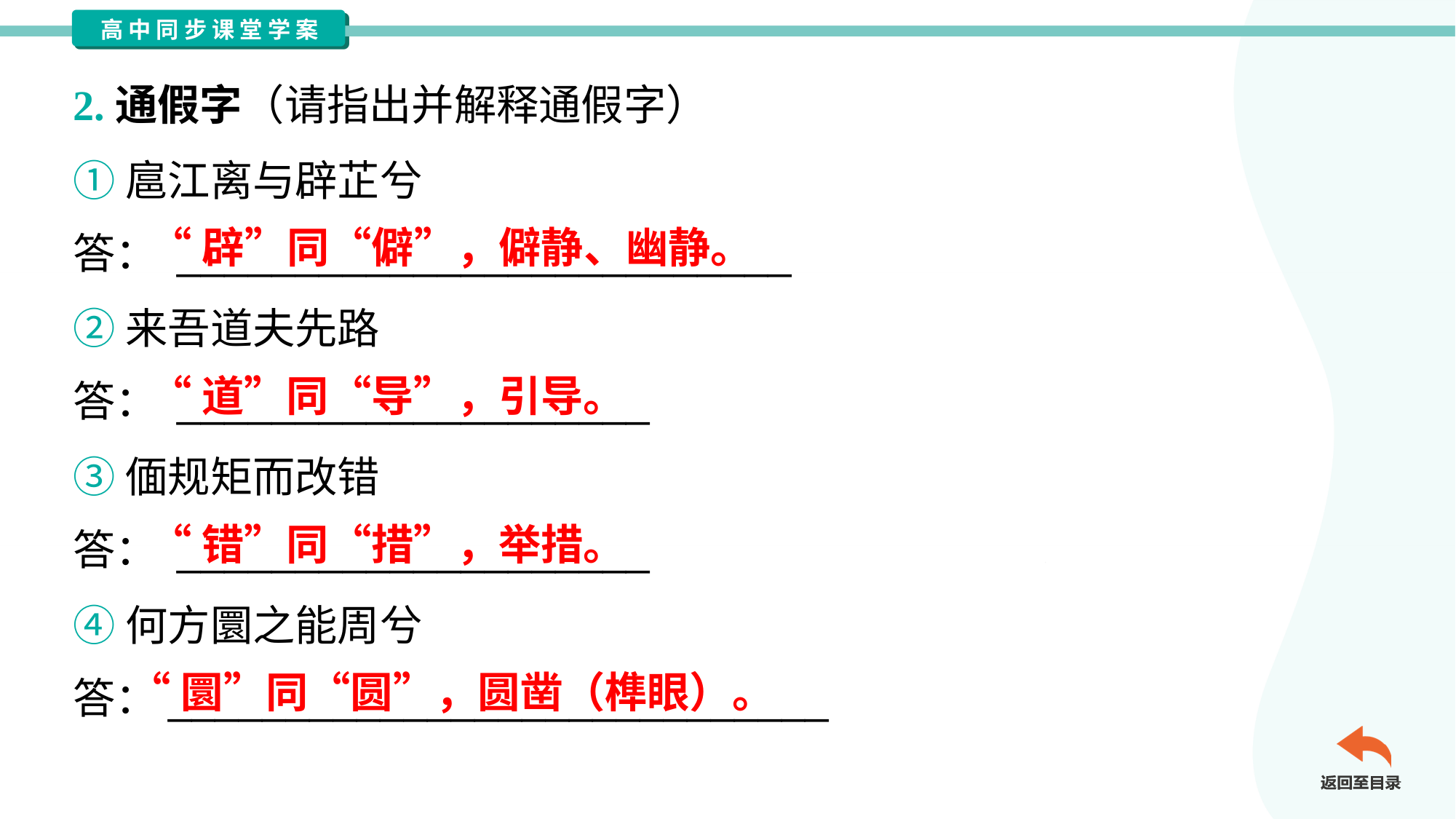

2.通假字（请指出并解释通假字）
①扈江离与辟芷兮
答： __________________________
“辟”同“僻”，僻静、幽静。
②来吾道夫先路
答： ____________________
“道”同“导”，引导。
③偭规矩而改错
答： ____________________
“错”同“措”，举措。
④何方圜之能周兮
答：____________________________
“圜”同“圆”，圆凿（榫眼）。